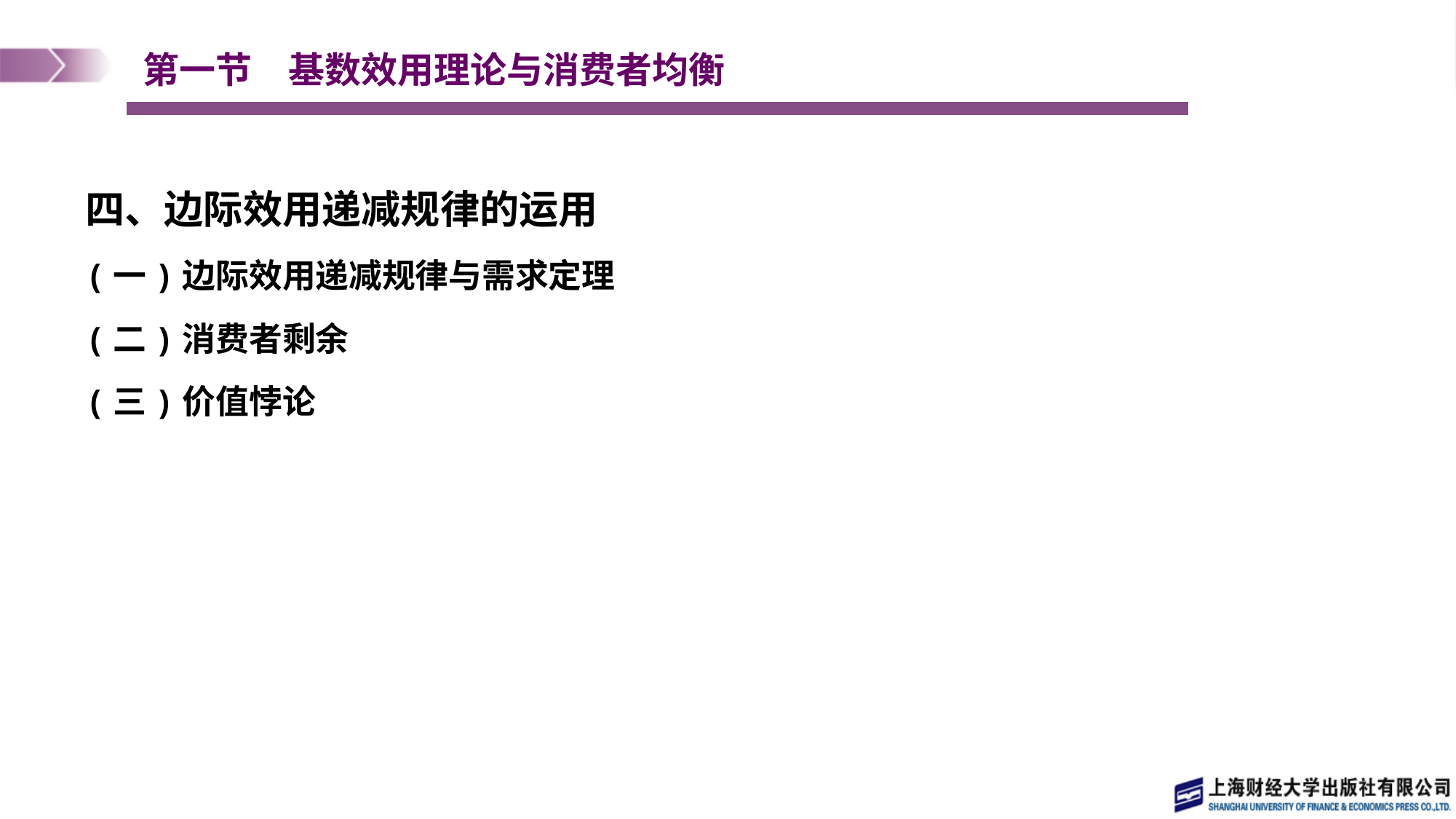

# 第一节　基数效用理论与消费者均衡
四、边际效用递减规律的运用
(一)边际效用递减规律与需求定理
(二)消费者剩余
(三)价值悖论